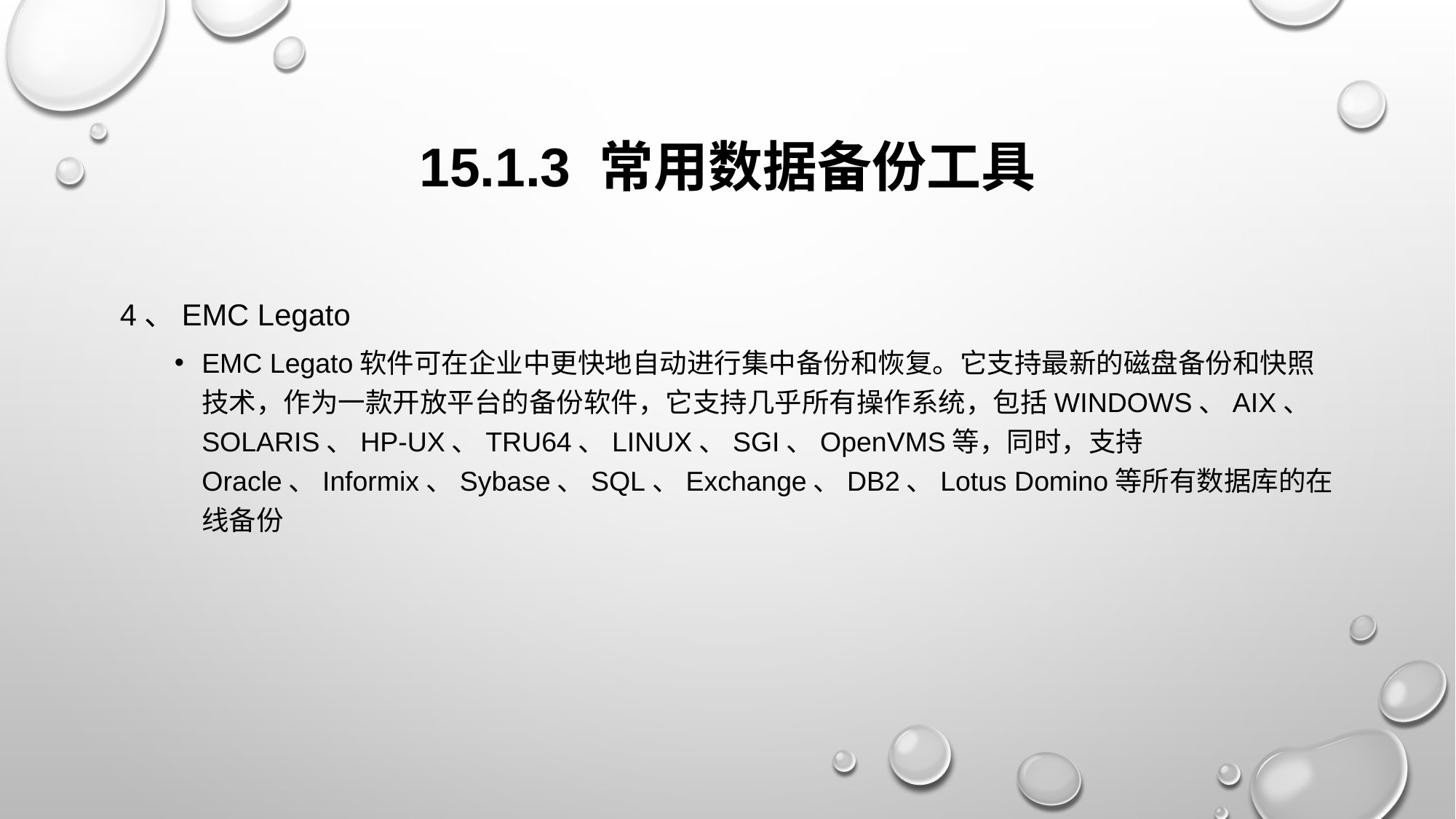

# 15.1.3 常用数据备份工具
4、EMC Legato
EMC Legato软件可在企业中更快地自动进行集中备份和恢复。它支持最新的磁盘备份和快照技术，作为一款开放平台的备份软件，它支持几乎所有操作系统，包括Windows、AIX、Solaris、HP-UX、Tru64、Linux、SGI、OpenVMS等，同时，支持Oracle、Informix、Sybase、SQL、Exchange、DB2、Lotus Domino等所有数据库的在线备份